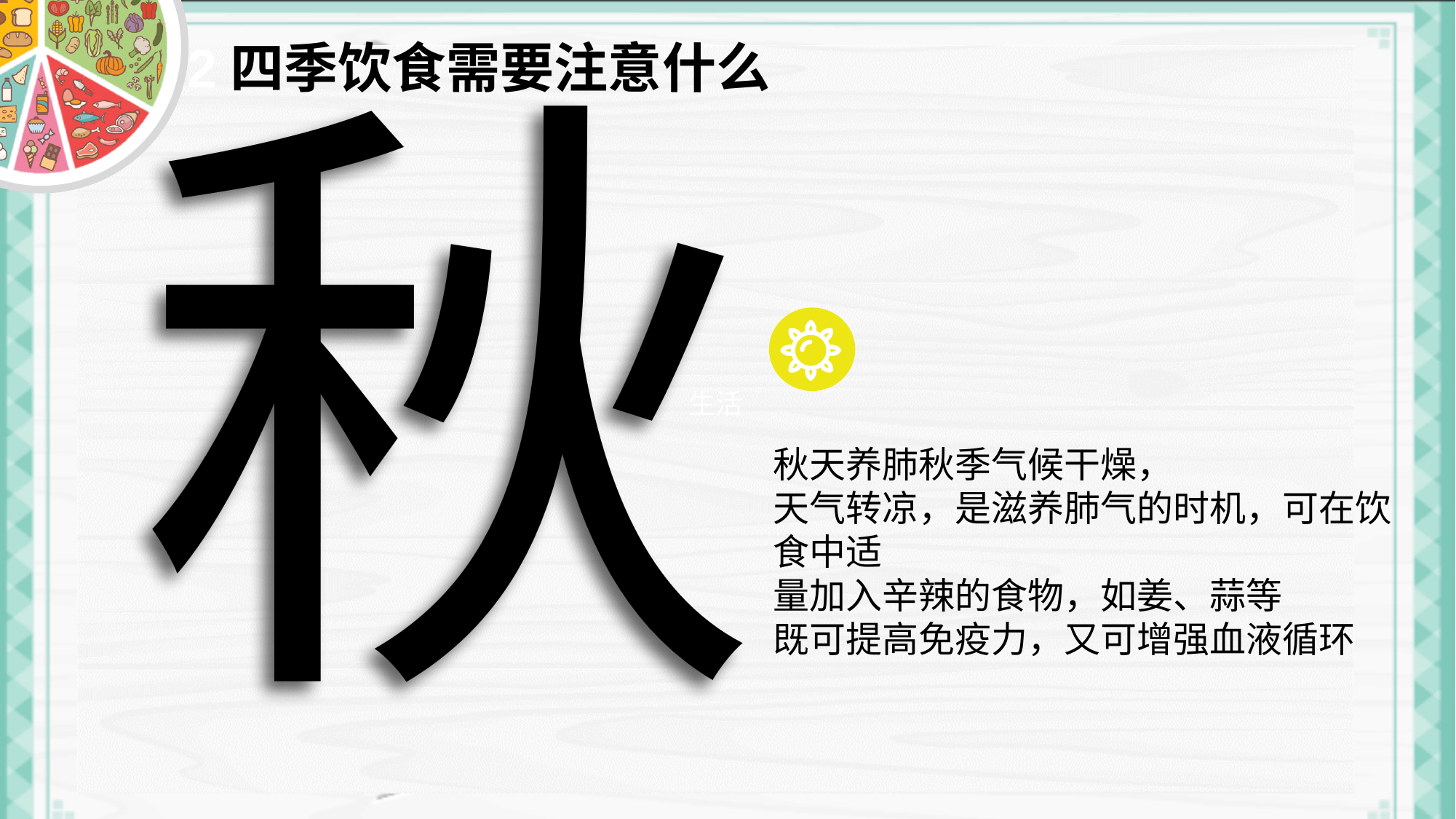

秋
# 2四季饮食需要注意什么

秋天养肺秋季气候干燥，
天气转凉，是滋养肺气的时机，可在饮食中适
量加入辛辣的食物，如姜、蒜等
既可提高免疫力，又可增强血液循环